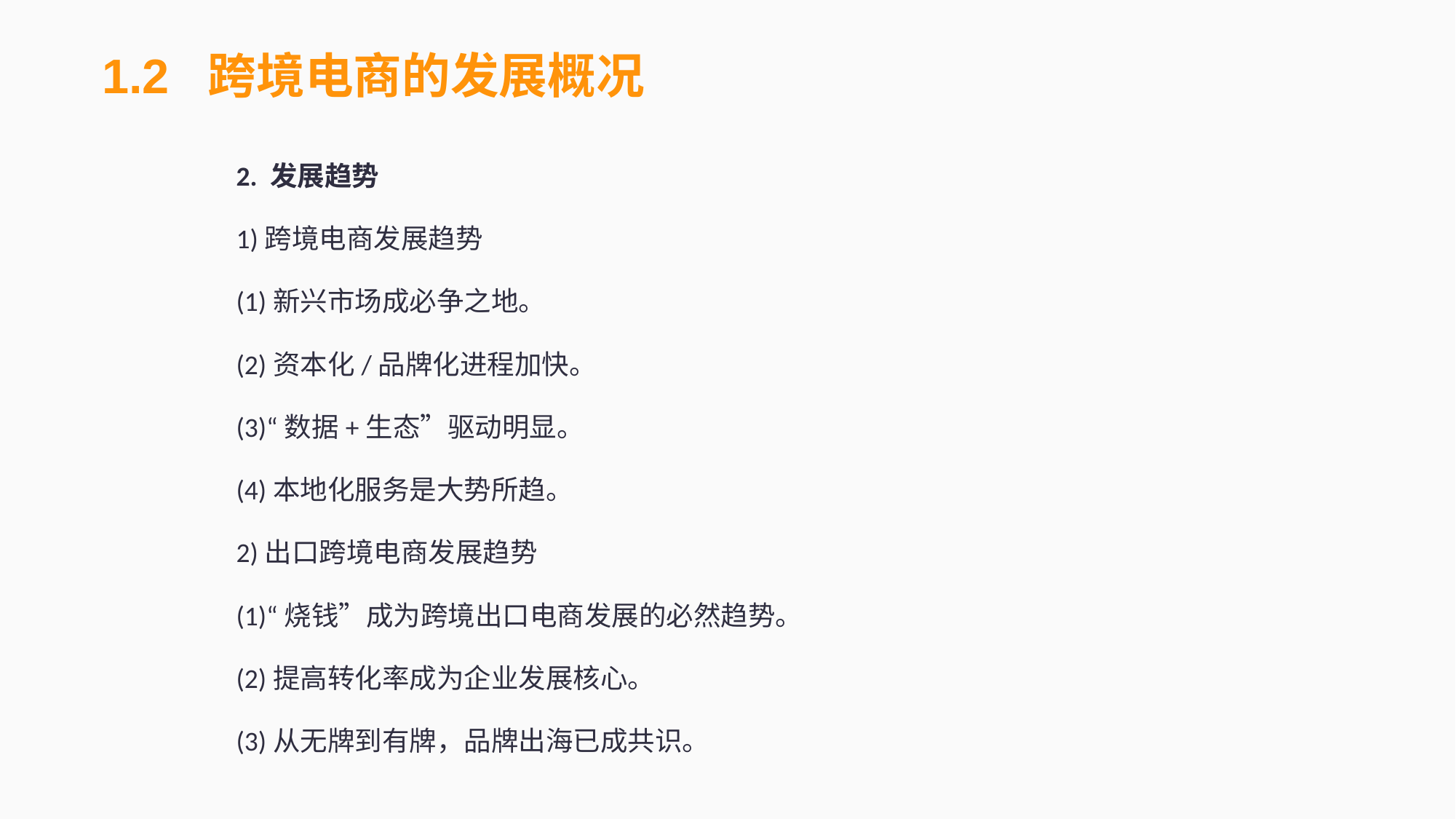

1.2  跨境电商的发展概况
2. 发展趋势
1)跨境电商发展趋势
(1)新兴市场成必争之地。
(2)资本化/品牌化进程加快。
(3)“数据+生态”驱动明显。
(4)本地化服务是大势所趋。
2)出口跨境电商发展趋势
(1)“烧钱”成为跨境出口电商发展的必然趋势。
(2)提高转化率成为企业发展核心。
(3)从无牌到有牌，品牌出海已成共识。